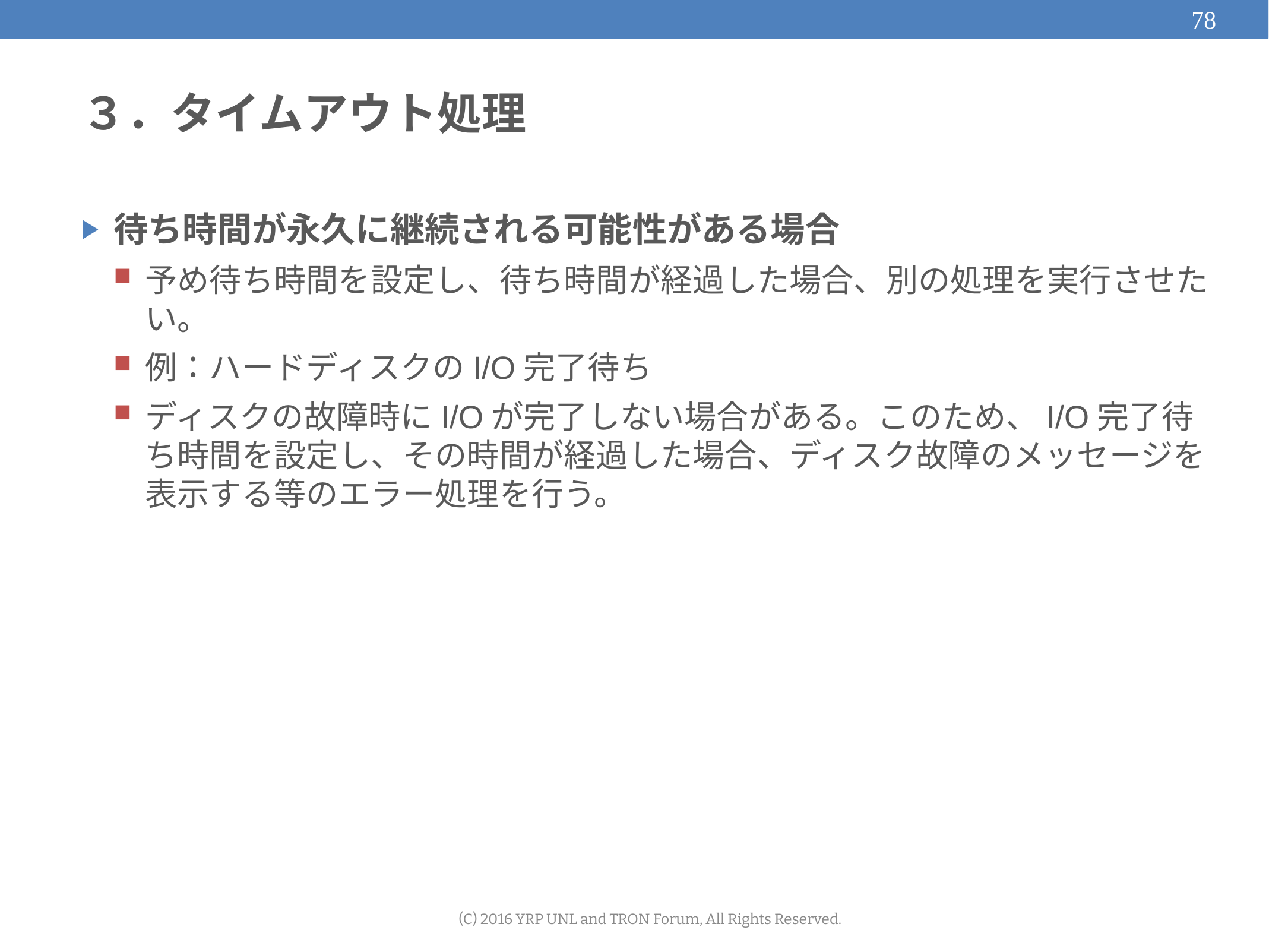

78
# ３．タイムアウト処理
待ち時間が永久に継続される可能性がある場合
予め待ち時間を設定し、待ち時間が経過した場合、別の処理を実行させたい。
例：ハードディスクのI/O完了待ち
ディスクの故障時にI/Oが完了しない場合がある。このため、I/O完了待ち時間を設定し、その時間が経過した場合、ディスク故障のメッセージを表示する等のエラー処理を行う。
(C) 2016 YRP UNL and TRON Forum, All Rights Reserved.